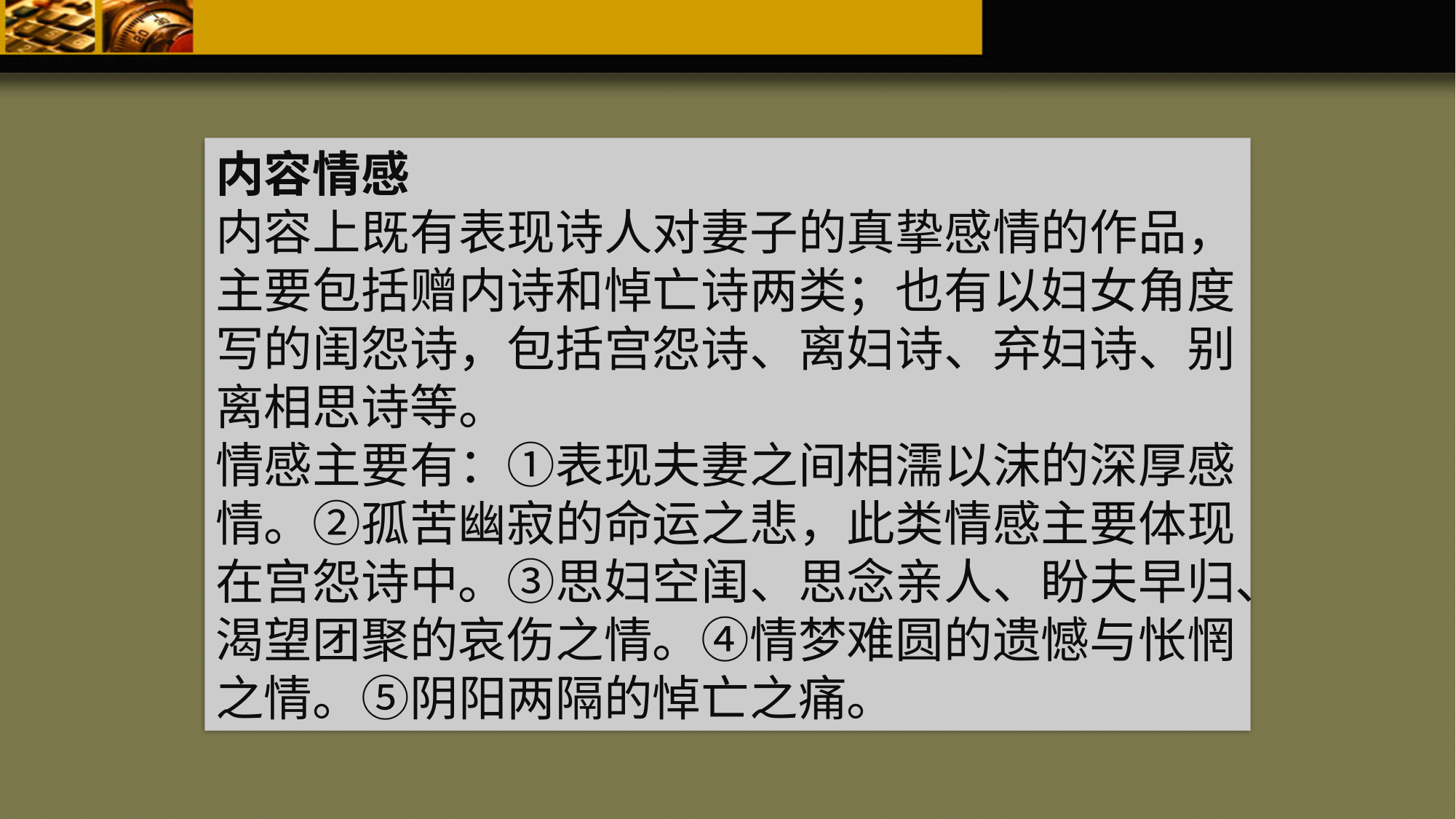

内容情感
内容上既有表现诗人对妻子的真挚感情的作品，主要包括赠内诗和悼亡诗两类；也有以妇女角度写的闺怨诗，包括宫怨诗、离妇诗、弃妇诗、别离相思诗等。
情感主要有：①表现夫妻之间相濡以沫的深厚感情。②孤苦幽寂的命运之悲，此类情感主要体现在宫怨诗中。③思妇空闺、思念亲人、盼夫早归、渴望团聚的哀伤之情。④情梦难圆的遗憾与怅惘之情。⑤阴阳两隔的悼亡之痛。